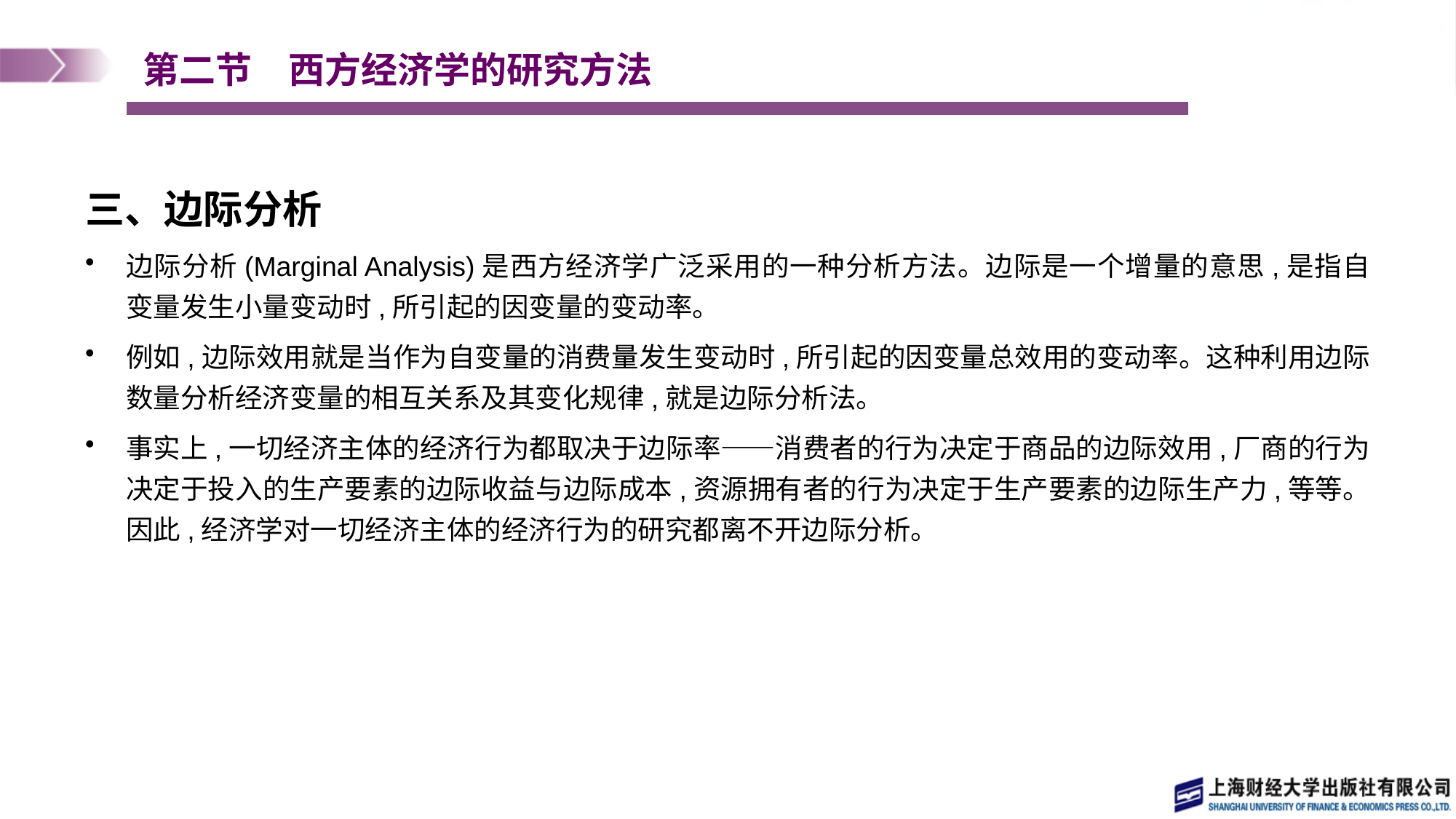

# 第二节　西方经济学的研究方法
三、边际分析
边际分析(Marginal Analysis)是西方经济学广泛采用的一种分析方法。边际是一个增量的意思,是指自变量发生小量变动时,所引起的因变量的变动率。
例如,边际效用就是当作为自变量的消费量发生变动时,所引起的因变量总效用的变动率。这种利用边际数量分析经济变量的相互关系及其变化规律,就是边际分析法。
事实上,一切经济主体的经济行为都取决于边际率——消费者的行为决定于商品的边际效用,厂商的行为决定于投入的生产要素的边际收益与边际成本,资源拥有者的行为决定于生产要素的边际生产力,等等。因此,经济学对一切经济主体的经济行为的研究都离不开边际分析。